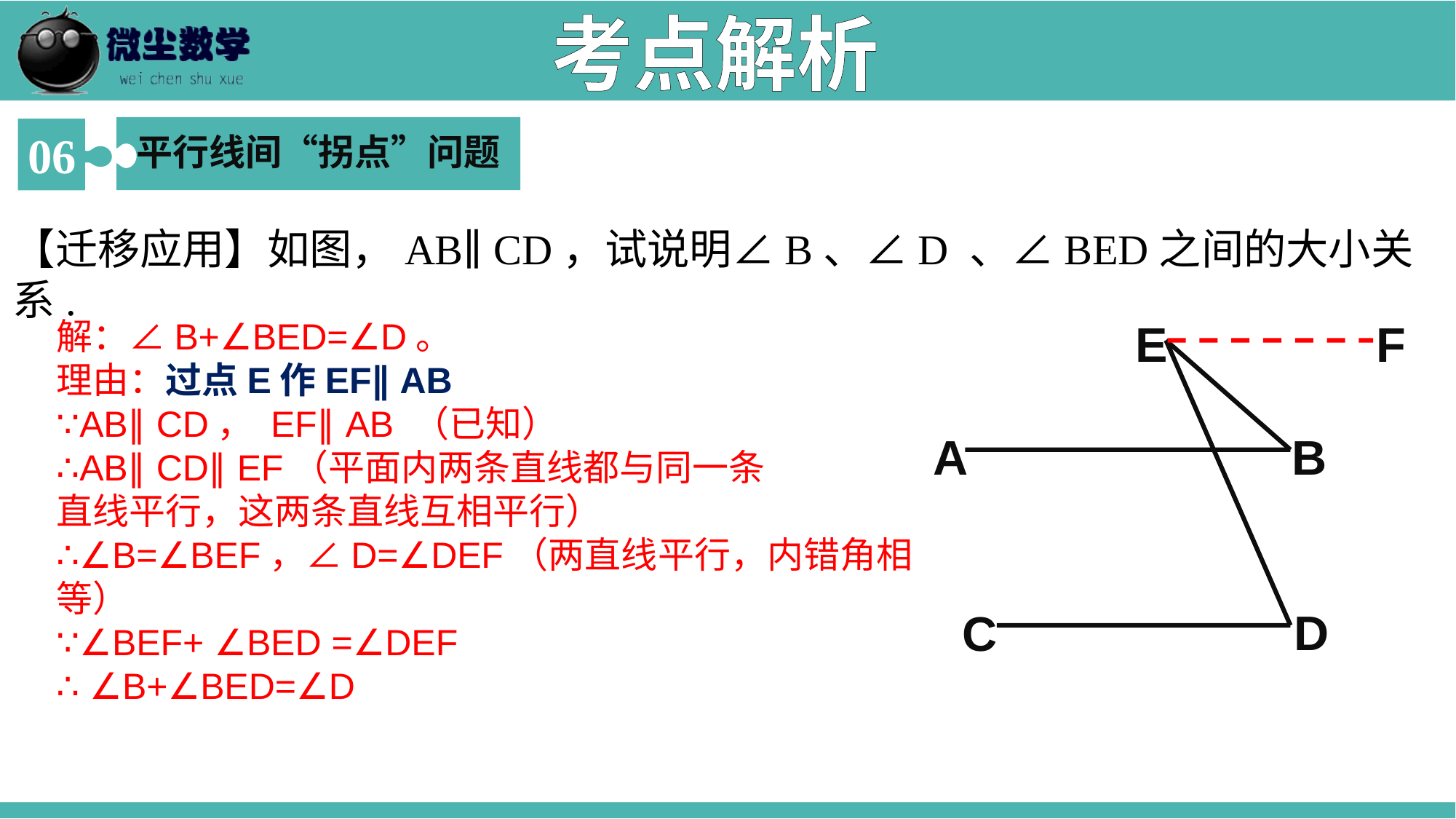

考点解析
平行线间“拐点”问题
06
【迁移应用】如图，AB∥ CD，试说明∠B、∠D 、∠BED之间的大小关系.
解：∠B+∠BED=∠D。
理由：过点E作EF∥ AB
∵AB∥ CD， EF∥ AB （已知）
∴AB∥ CD∥ EF（平面内两条直线都与同一条
直线平行，这两条直线互相平行）
∴∠B=∠BEF，∠D=∠DEF（两直线平行，内错角相等）
∵∠BEF+ ∠BED =∠DEF
∴ ∠B+∠BED=∠D
F
E

A
B

D
C